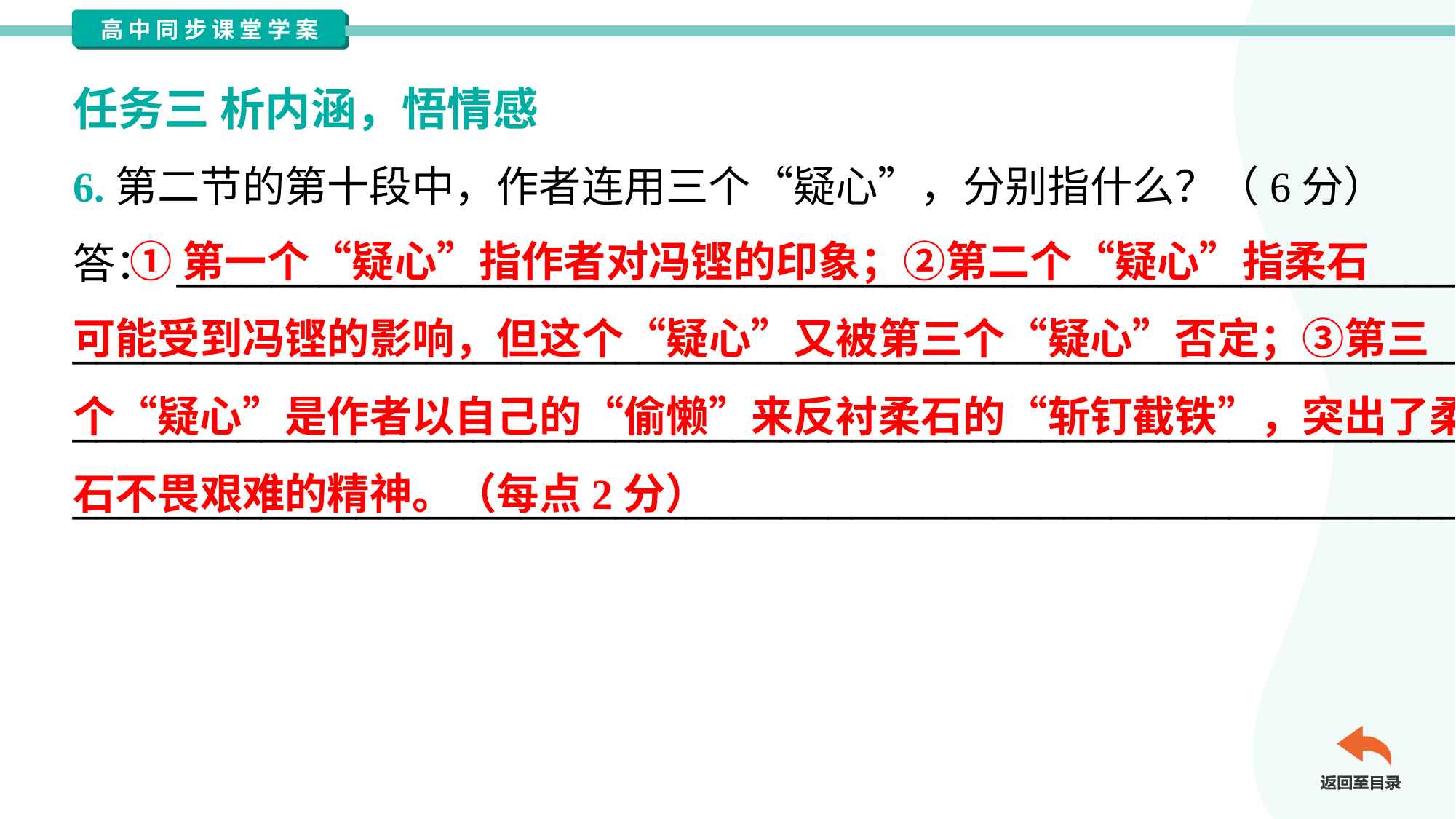

任务三 析内涵，悟情感
6.第二节的第十段中，作者连用三个“疑心”，分别指什么？（6分）
答： ________________________________________________________
_____________________________________________________________
_____________________________________________________________
_____________________________________________________________
      ①第一个“疑心”指作者对冯铿的印象；②第二个“疑心”指柔石
可能受到冯铿的影响，但这个“疑心”又被第三个“疑心”否定；③第三
个“疑心”是作者以自己的“偷懒”来反衬柔石的“斩钉截铁”，突出了柔
石不畏艰难的精神。（每点2分）